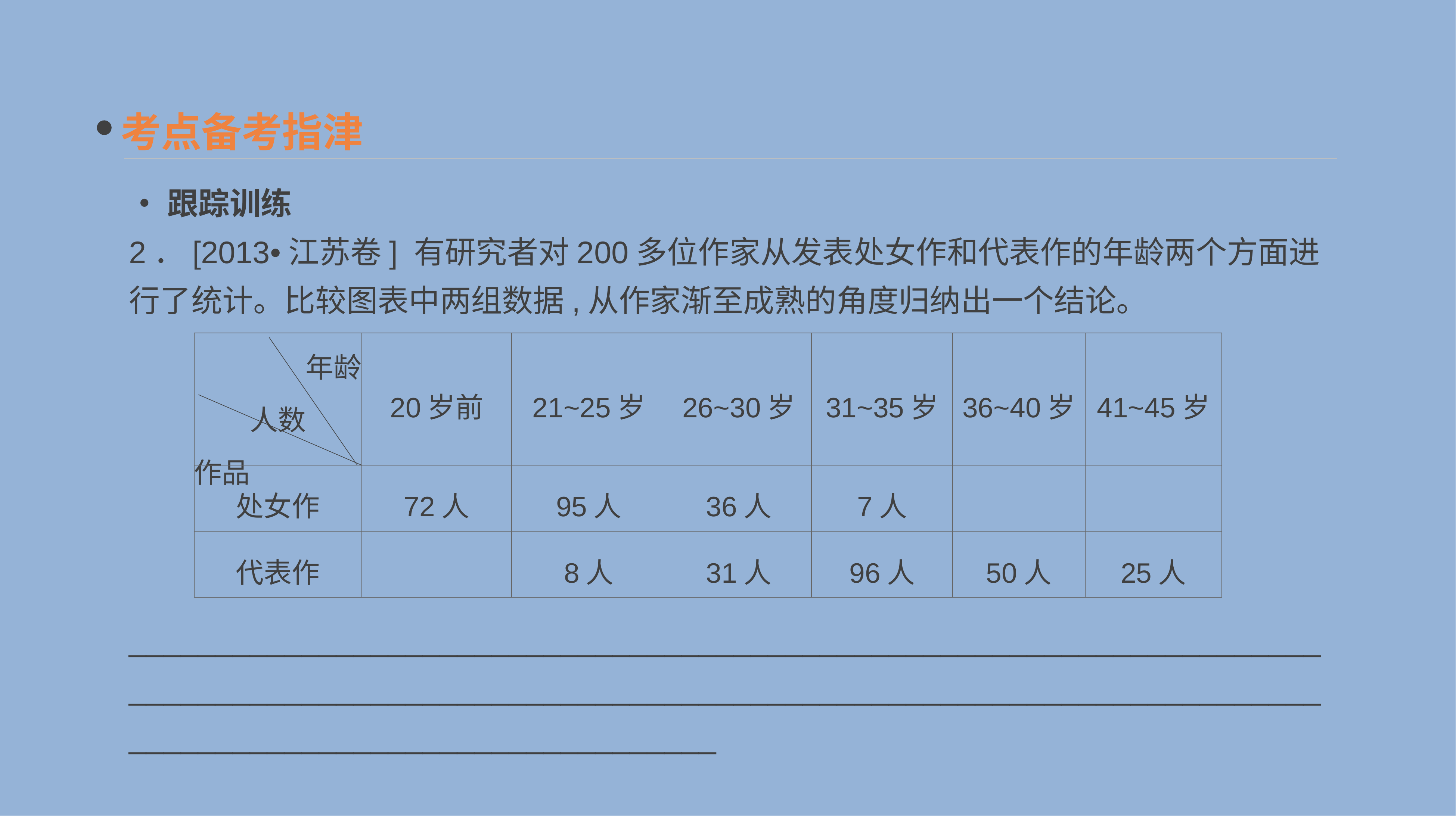

考点备考指津

•跟踪训练
2．[2013•江苏卷] 有研究者对200多位作家从发表处女作和代表作的年龄两个方面进行了统计。比较图表中两组数据,从作家渐至成熟的角度归纳出一个结论。

____________________________________________________________________________________________________________________________________________________________________________
| 年龄 人数 作品 | 20岁前 | 21~25岁 | 26~30岁 | 31~35岁 | 36~40岁 | 41~45岁 |
| --- | --- | --- | --- | --- | --- | --- |
| 处女作 | 72人 | 95人 | 36人 | 7人 |  |  |
| 代表作 |  | 8人 | 31人 | 96人 | 50人 | 25人 |